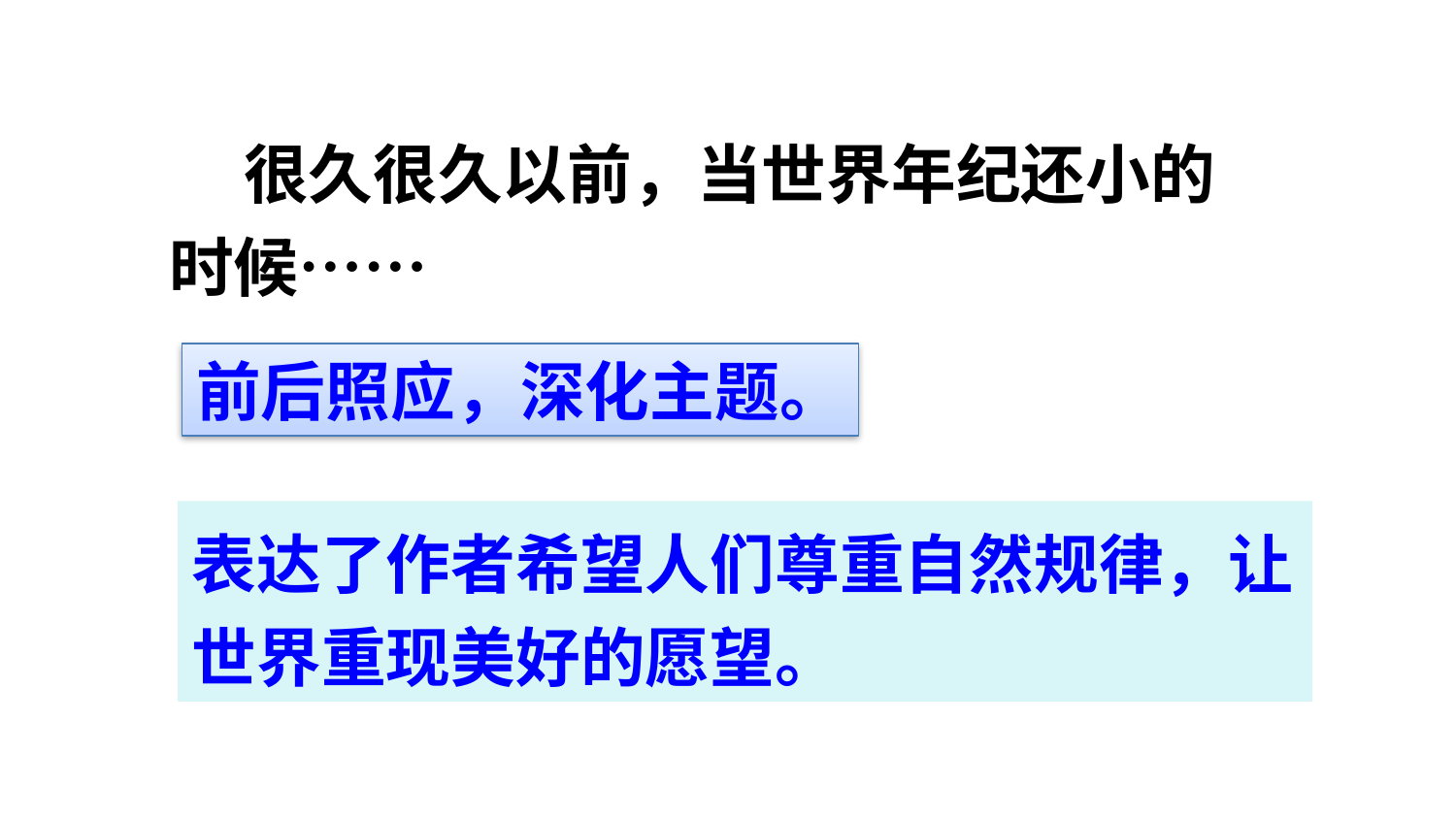

很久很久以前，当世界年纪还小的时候……
状元成才路
状元成才路
状元成才路
状元成才路
状元成才路
状元成才路
状元成才路
状元成才路
状元成才路
状元成才路
状元成才路
状元成才路
状元成才路
状元成才路
状元成才路
状元成才路
状元成才路
状元成才路
状元成才路
状元成才路
状元成才路
状元成才路
状元成才路
状元成才路
状元成才路
状元成才路
状元成才路
状元成才路
状元成才路
状元成才路
状元成才路
状元成才路
状元成才路
状元成才路
状元成才路
状元成才路
前后照应，深化主题。
状元成才路
状元成才路
状元成才路
状元成才路
状元成才路
状元成才路
状元成才路
状元成才路
状元成才路
状元成才路
状元成才路
状元成才路
状元成才路
状元成才路
状元成才路
状元成才路
状元成才路
状元成才路
状元成才路
状元成才路
状元成才路
状元成才路
状元成才路
状元成才路
状元成才路
状元成才路
状元成才路
状元成才路
状元成才路
状元成才路
状元成才路
状元成才路
状元成才路
状元成才路
表达了作者希望人们尊重自然规律，让世界重现美好的愿望。
状元成才路
状元成才路
状元成才路
状元成才路
状元成才路
状元成才路
状元成才路
状元成才路
状元成才路
状元成才路
状元成才路
状元成才路
状元成才路
状元成才路
状元成才路
状元成才路
状元成才路
状元成才路
状元成才路
状元成才路
状元成才路
状元成才路
状元成才路
状元成才路
状元成才路
状元成才路
状元成才路
状元成才路
状元成才路
状元成才路